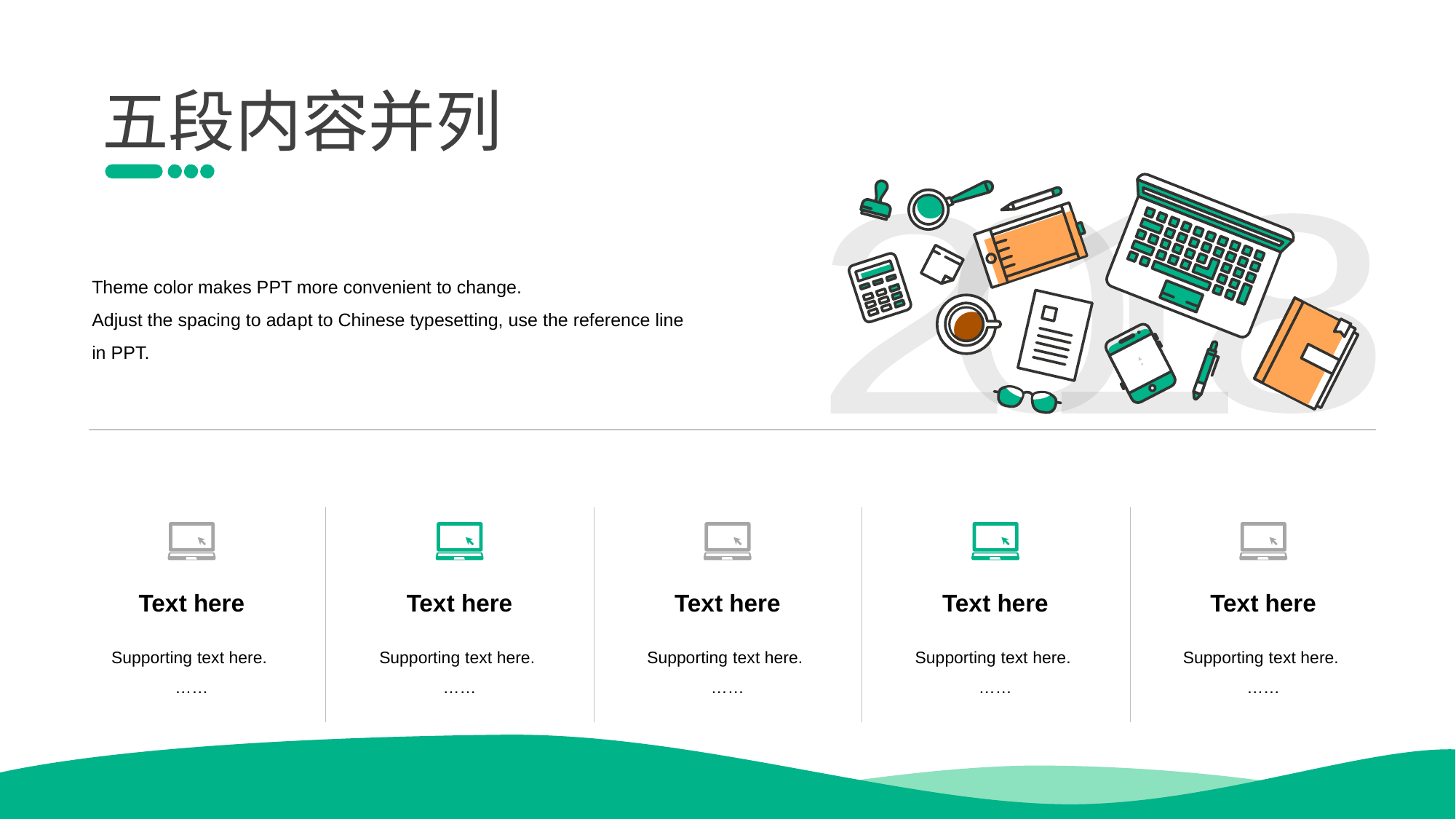

五段内容并列

A +

2
0
1
8
Theme color makes PPT more convenient to change.
Adjust the spacing to ada pt to Chinese typesetting, use the reference line in PPT.

Tex t here
Supporting  text here.
……
Tex t here
Supporting  text here.
……
Tex t here
Supporting  text here.
……
Tex t here
Supporting  text here.
……
Tex t here
Supporting  text here.
……